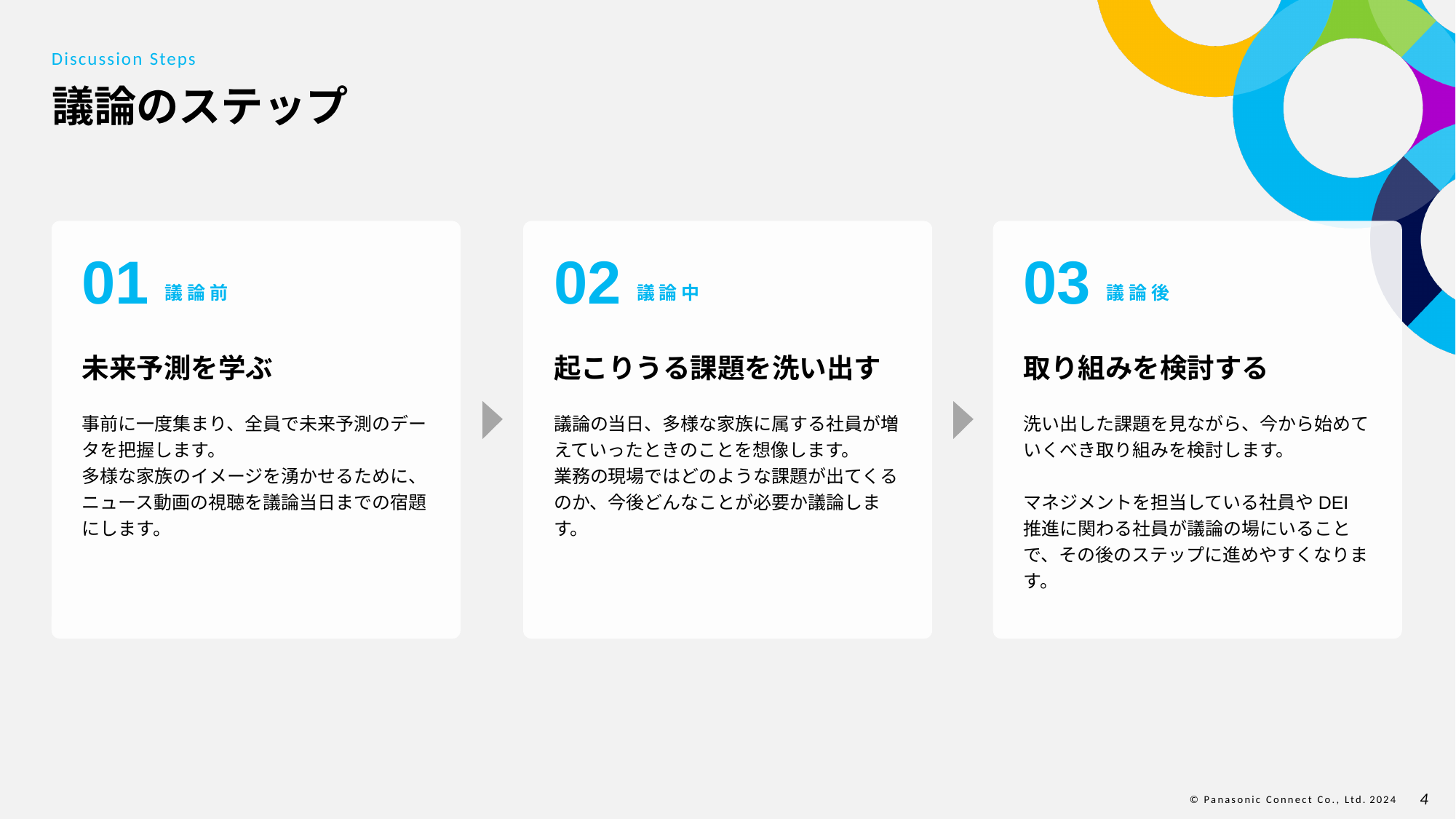

Discussion Steps
# 議論のステップ

01
02
03
議 論 前
議 論 中
議 論 後
未来予測を学ぶ
起こりうる課題を洗い出す
取り組みを検討する
事前に一度集まり、全員で未来予測のデータを把握します。
多様な家族のイメージを湧かせるために、ニュース動画の視聴を議論当日までの宿題にします。
議論の当日、多様な家族に属する社員が増えていったときのことを想像します。
業務の現場ではどのような課題が出てくるのか、今後どんなことが必要か議論します。
洗い出した課題を見ながら、今から始めていくべき取り組みを検討します。

マネジメントを担当している社員やDEI推進に関わる社員が議論の場にいることで、その後のステップに進めやすくなります。